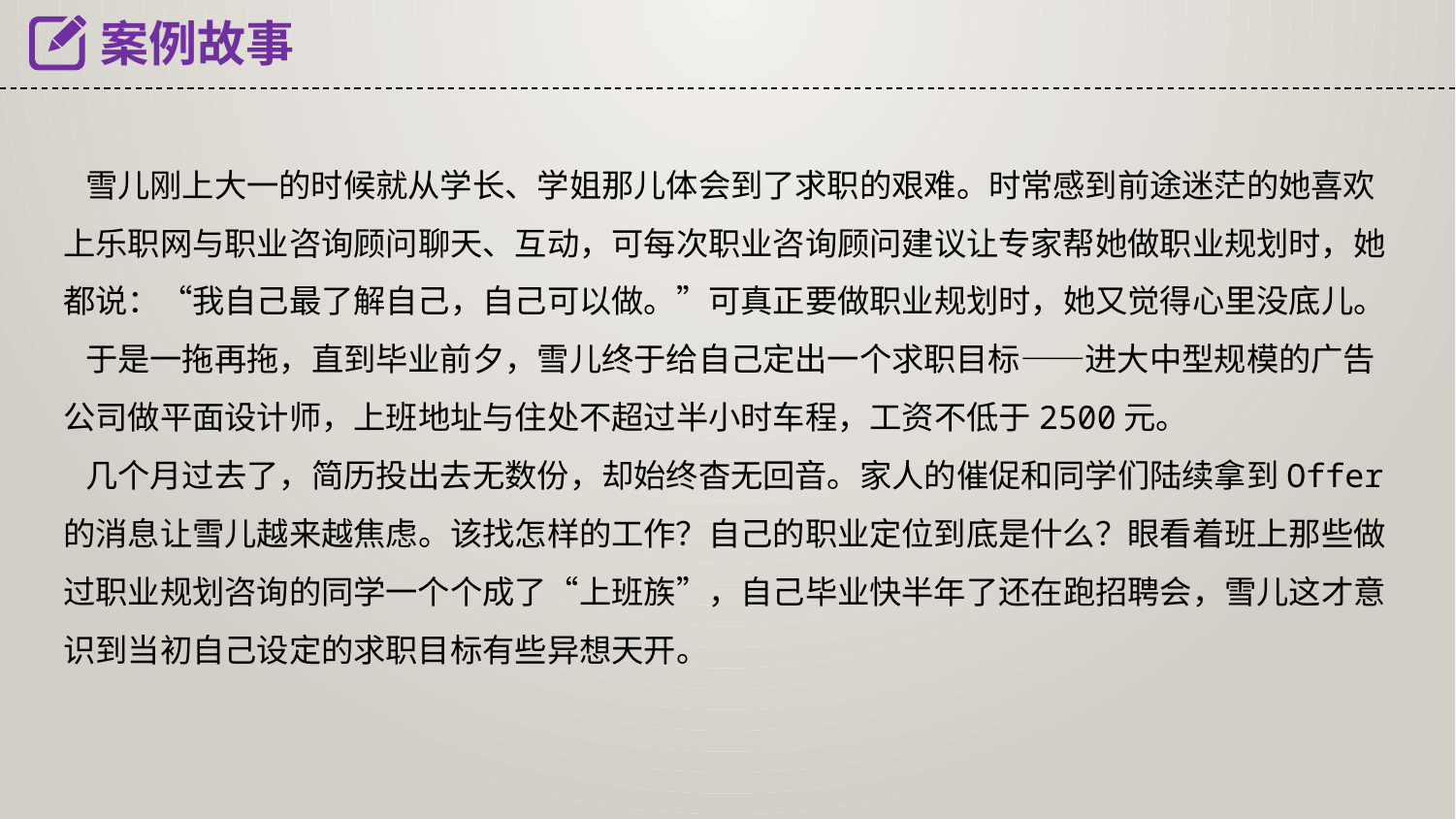

案例故事

  雪儿刚上大一的时候就从学长、学姐那儿体会到了求职的艰难。时常感到前途迷茫的她喜欢上乐职网与职业咨询顾问聊天、互动，可每次职业咨询顾问建议让专家帮她做职业规划时，她都说：“我自己最了解自己，自己可以做。”可真正要做职业规划时，她又觉得心里没底儿。
  于是一拖再拖，直到毕业前夕，雪儿终于给自己定出一个求职目标——进大中型规模的广告公司做平面设计师，上班地址与住处不超过半小时车程，工资不低于2500元。
  几个月过去了，简历投出去无数份，却始终杳无回音。家人的催促和同学们陆续拿到Offer的消息让雪儿越来越焦虑。该找怎样的工作？自己的职业定位到底是什么？眼看着班上那些做过职业规划咨询的同学一个个成了“上班族”，自己毕业快半年了还在跑招聘会，雪儿这才意识到当初自己设定的求职目标有些异想天开。
37